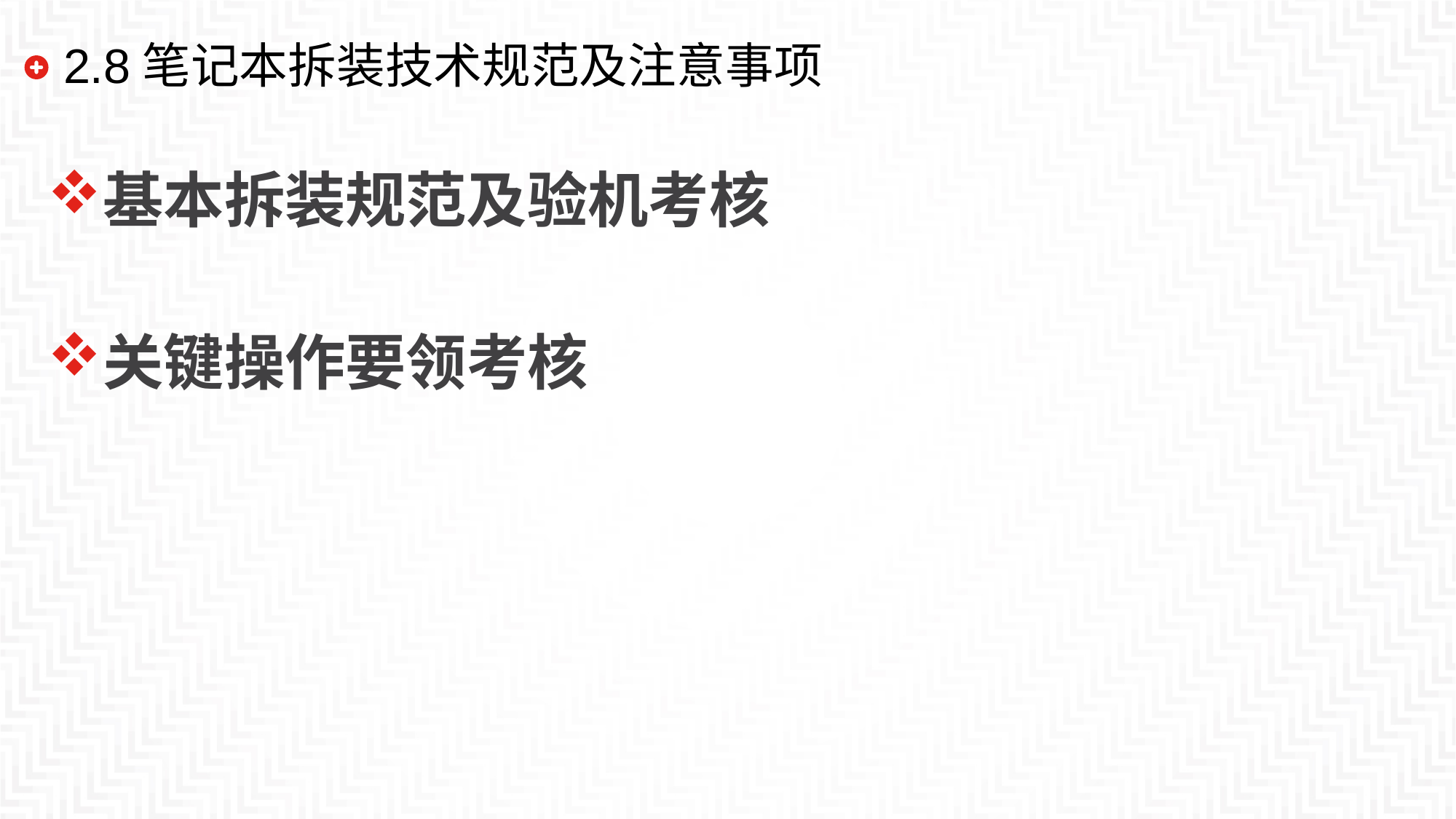

# 2.8笔记本拆装技术规范及注意事项
基本拆装规范及验机考核

关键操作要领考核